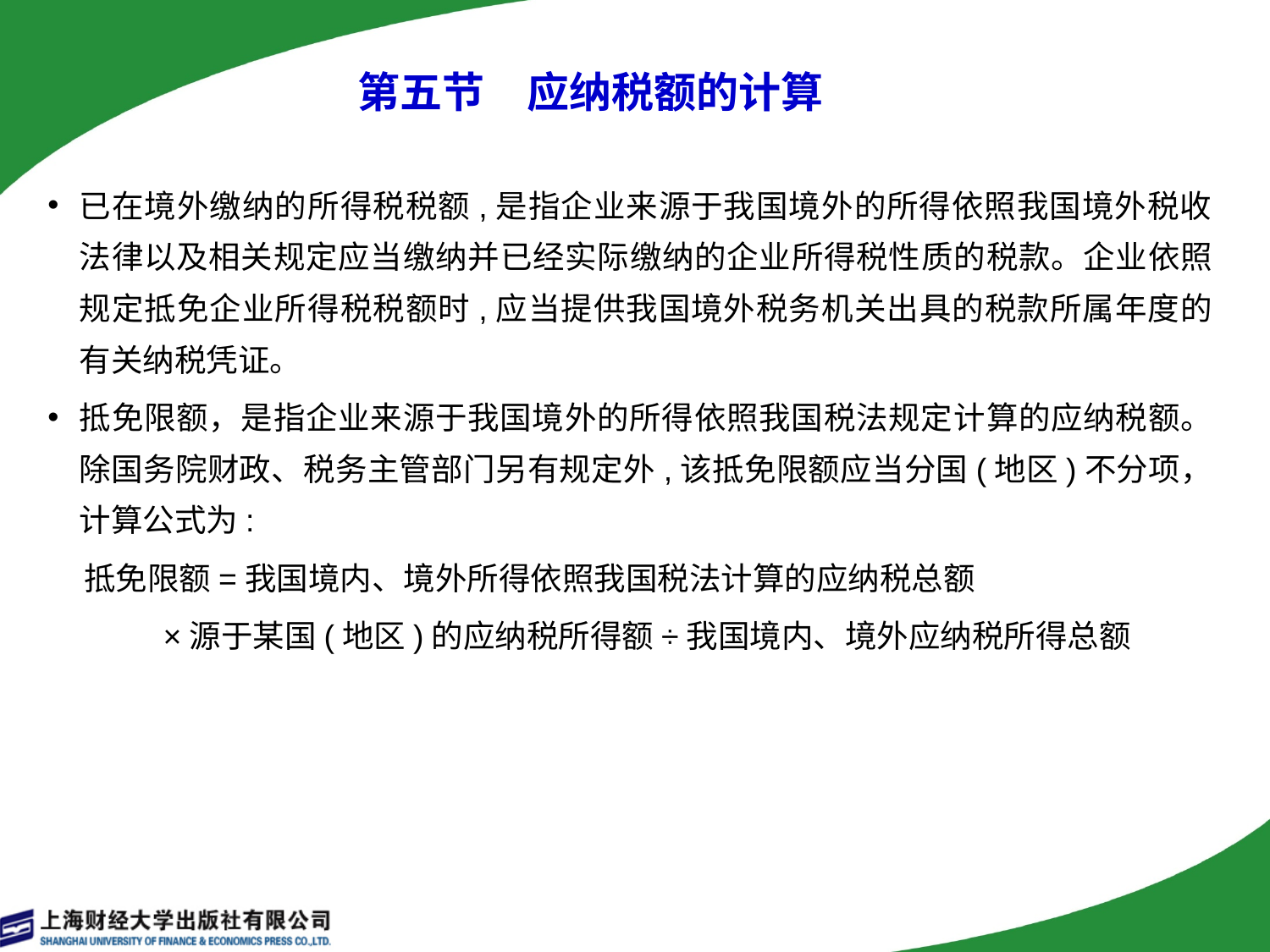

第五节　应纳税额的计算
已在境外缴纳的所得税税额,是指企业来源于我国境外的所得依照我国境外税收法律以及相关规定应当缴纳并已经实际缴纳的企业所得税性质的税款。企业依照规定抵免企业所得税税额时,应当提供我国境外税务机关出具的税款所属年度的有关纳税凭证。
抵免限额，是指企业来源于我国境外的所得依照我国税法规定计算的应纳税额。除国务院财政、税务主管部门另有规定外,该抵免限额应当分国(地区)不分项，计算公式为:
    抵免限额=我国境内、境外所得依照我国税法计算的应纳税总额
             ×源于某国(地区)的应纳税所得额÷我国境内、境外应纳税所得总额